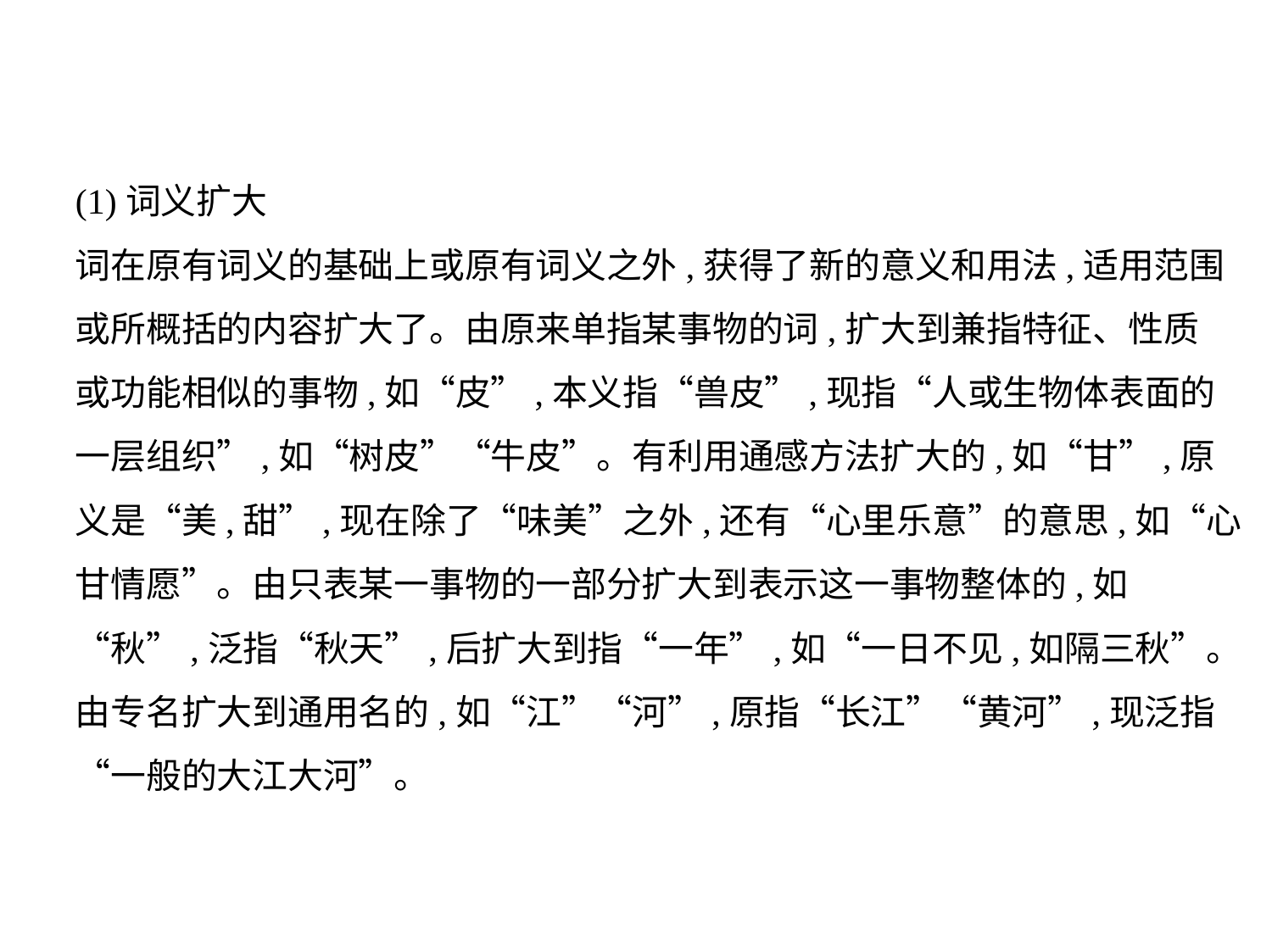

(1)词义扩大
词在原有词义的基础上或原有词义之外,获得了新的意义和用法,适用范围
或所概括的内容扩大了。由原来单指某事物的词,扩大到兼指特征、性质
或功能相似的事物,如“皮”,本义指“兽皮”,现指“人或生物体表面的
一层组织”,如“树皮”“牛皮”。有利用通感方法扩大的,如“甘”,原
义是“美,甜”,现在除了“味美”之外,还有“心里乐意”的意思,如“心
甘情愿”。由只表某一事物的一部分扩大到表示这一事物整体的,如
“秋”,泛指“秋天”,后扩大到指“一年”,如“一日不见,如隔三秋”。
由专名扩大到通用名的,如“江”“河”,原指“长江”“黄河”,现泛指
“一般的大江大河”。